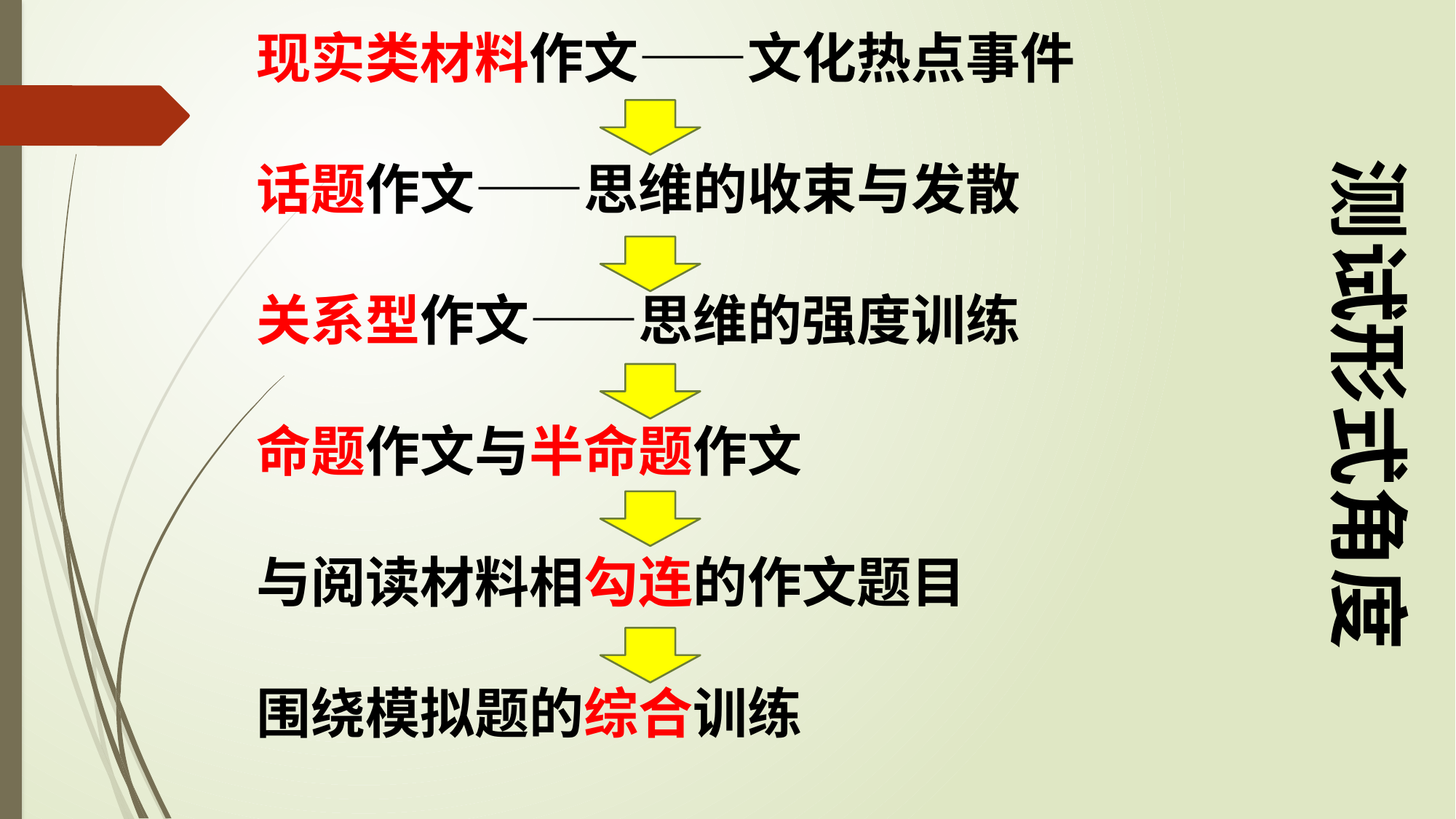

现实类材料作文——文化热点事件

话题作文——思维的收束与发散

关系型作文——思维的强度训练

命题作文与半命题作文

与阅读材料相勾连的作文题目

围绕模拟题的综合训练

测试形式角度